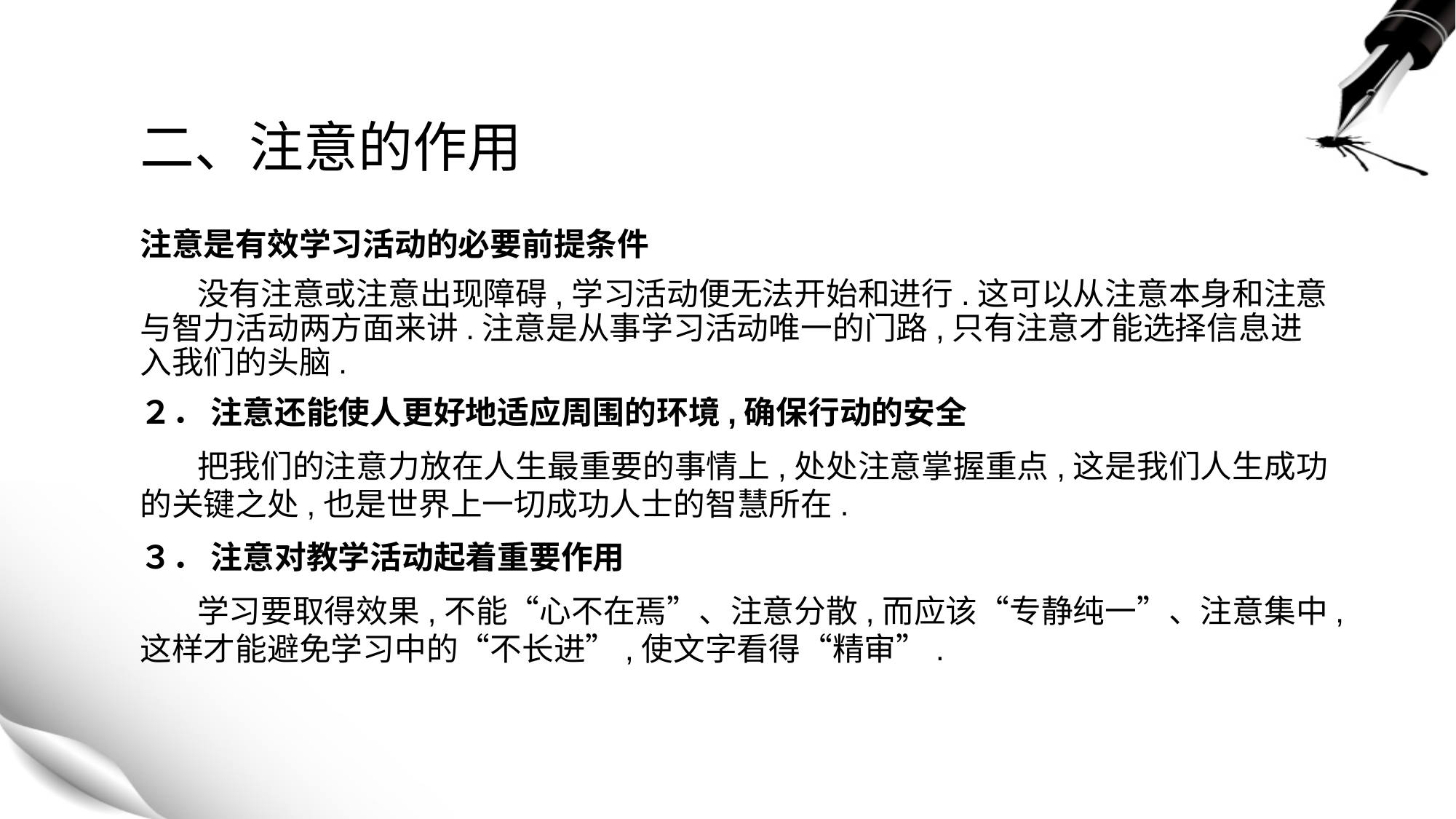

# 二、注意的作用
注意是有效学习活动的必要前提条件
       没有注意或注意出现障碍,学习活动便无法开始和进行.这可以从注意本身和注意与智力活动两方面来讲.注意是从事学习活动唯一的门路,只有注意才能选择信息进入我们的头脑.
２． 注意还能使人更好地适应周围的环境,确保行动的安全
       把我们的注意力放在人生最重要的事情上,处处注意掌握重点,这是我们人生成功的关键之处,也是世界上一切成功人士的智慧所在.
３． 注意对教学活动起着重要作用
       学习要取得效果,不能“心不在焉”、注意分散,而应该“专静纯一”、注意集中,这样才能避免学习中的“不长进”,使文字看得“精审”.